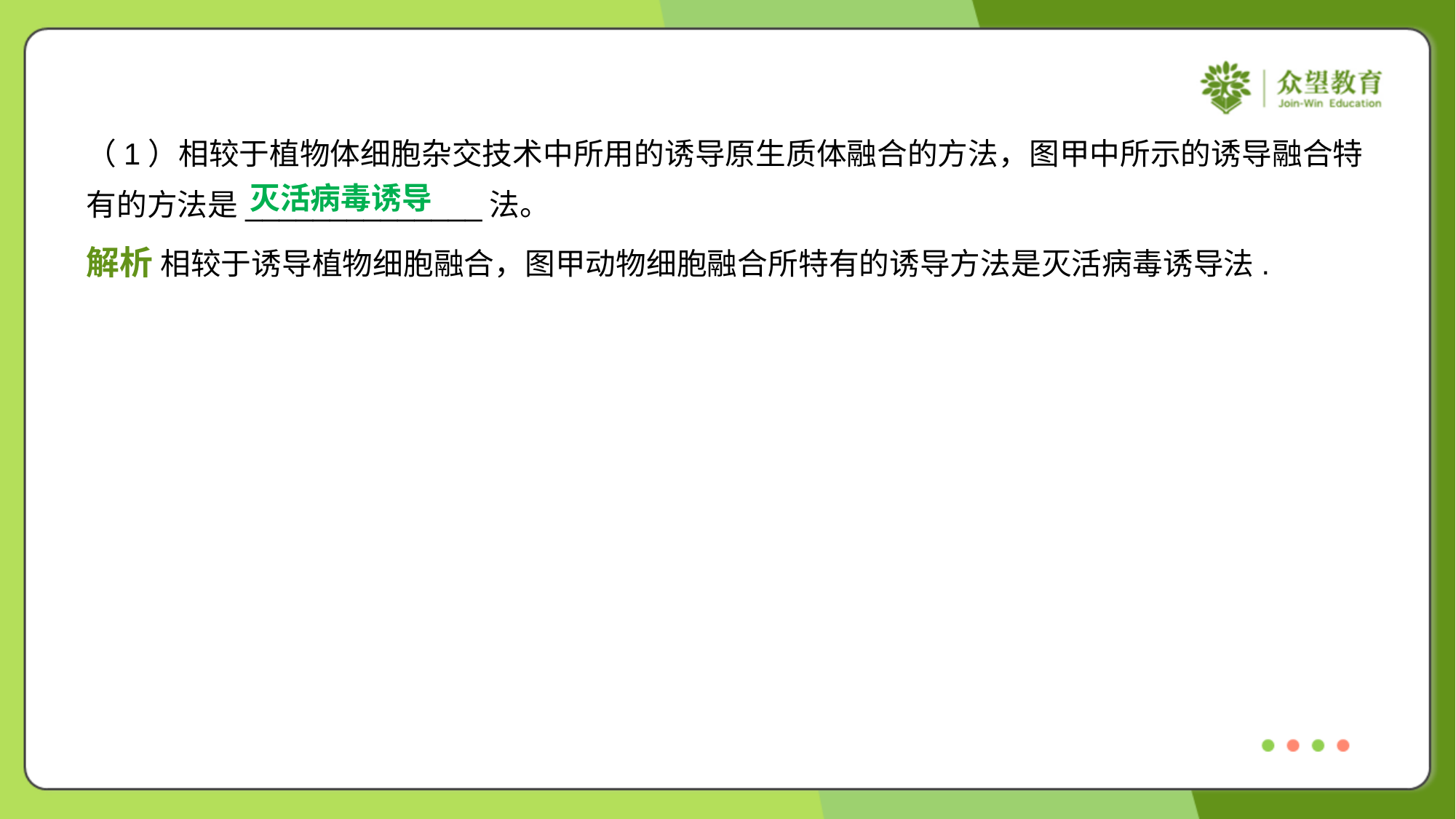

（1）相较于植物体细胞杂交技术中所用的诱导原生质体融合的方法，图甲中所示的诱导融合特
有的方法是______________法。
灭活病毒诱导
解析 相较于诱导植物细胞融合，图甲动物细胞融合所特有的诱导方法是灭活病毒诱导法.